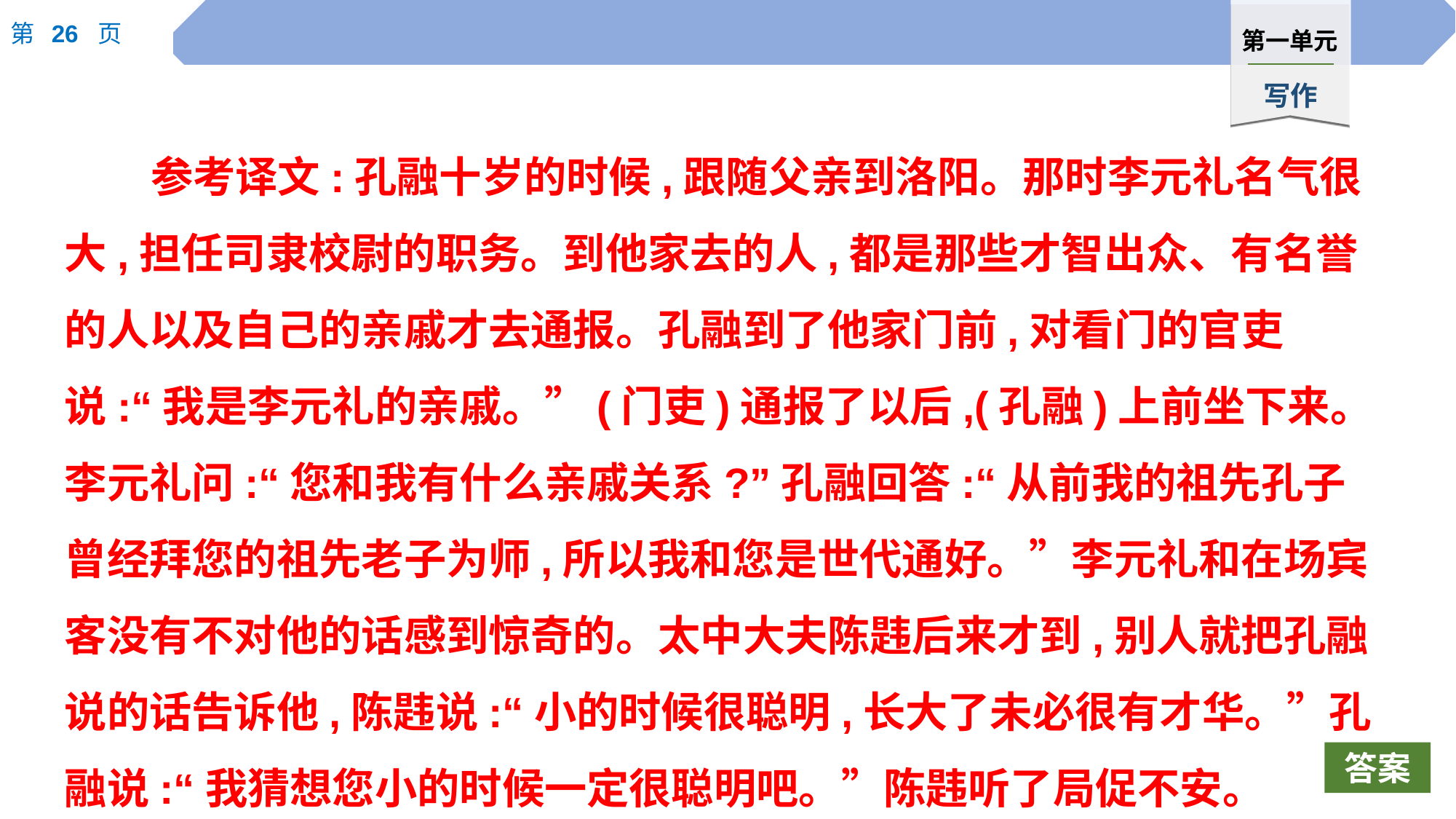

参考译文:孔融十岁的时候,跟随父亲到洛阳。那时李元礼名气很大,担任司隶校尉的职务。到他家去的人,都是那些才智出众、有名誉的人以及自己的亲戚才去通报。孔融到了他家门前,对看门的官吏说:“我是李元礼的亲戚。”(门吏)通报了以后,(孔融)上前坐下来。李元礼问:“您和我有什么亲戚关系?”孔融回答:“从前我的祖先孔子曾经拜您的祖先老子为师,所以我和您是世代通好。”李元礼和在场宾客没有不对他的话感到惊奇的。太中大夫陈韪后来才到,别人就把孔融说的话告诉他,陈韪说:“小的时候很聪明,长大了未必很有才华。”孔融说:“我猜想您小的时候一定很聪明吧。”陈韪听了局促不安。
答案